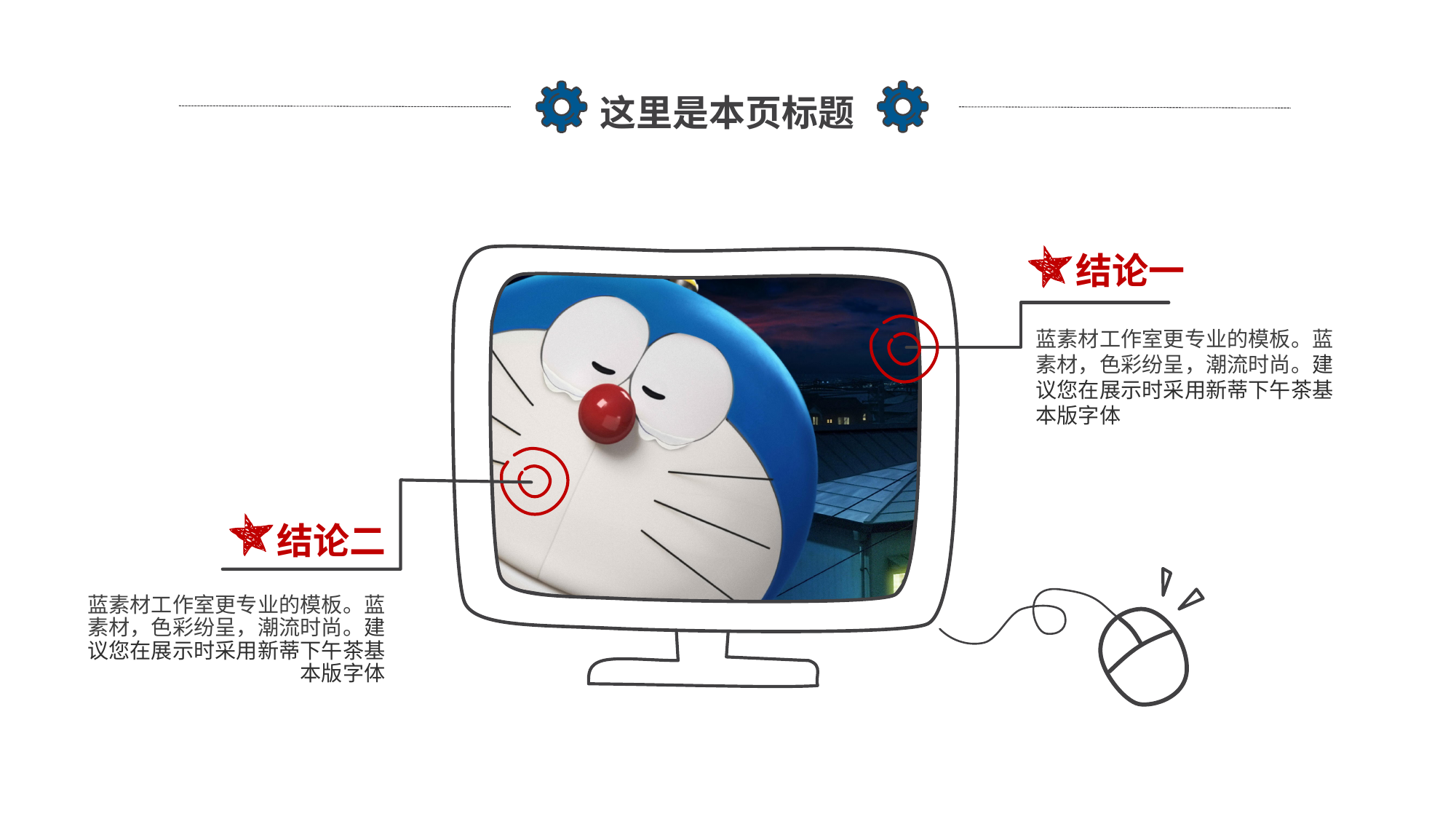

这里是本页标题
结论一

蓝素材工作室更专业的模板。蓝素材，色彩纷呈，潮流时尚。建议您在展示时采用新蒂下午茶基本版字体

结论二

蓝素材工作室更专业的模板。蓝素材，色彩纷呈，潮流时尚。建议您在展示时采用新蒂下午茶基本版字体